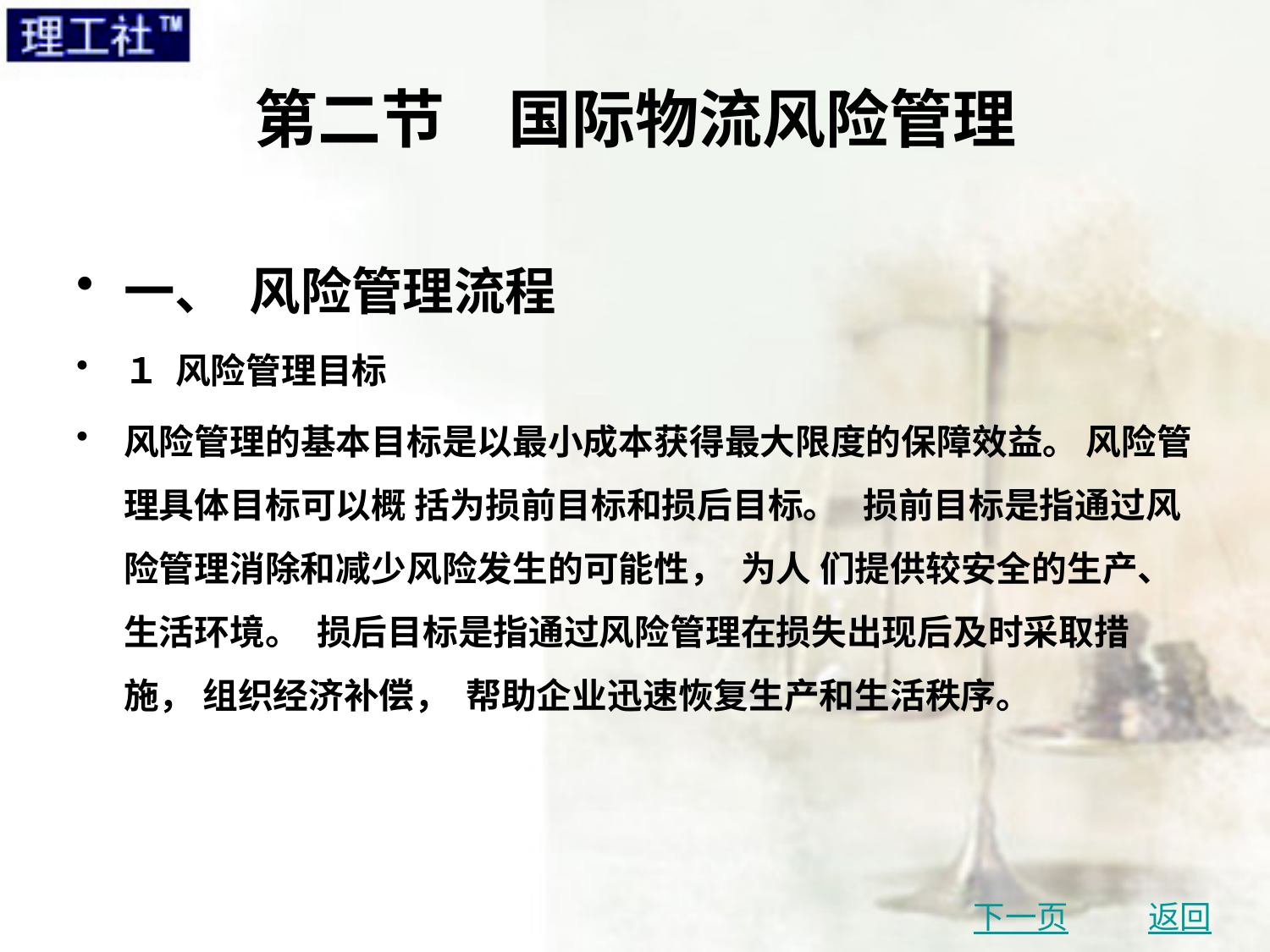

# 第二节　国际物流风险管理
一、  风险管理流程
１  风险管理目标
风险管理的基本目标是以最小成本获得最大限度的保障效益。 风险管理具体目标可以概 括为损前目标和损后目标。   损前目标是指通过风险管理消除和减少风险发生的可能性，  为人 们提供较安全的生产、  生活环境。  损后目标是指通过风险管理在损失出现后及时采取措施， 组织经济补偿，  帮助企业迅速恢复生产和生活秩序。
下一页
返回